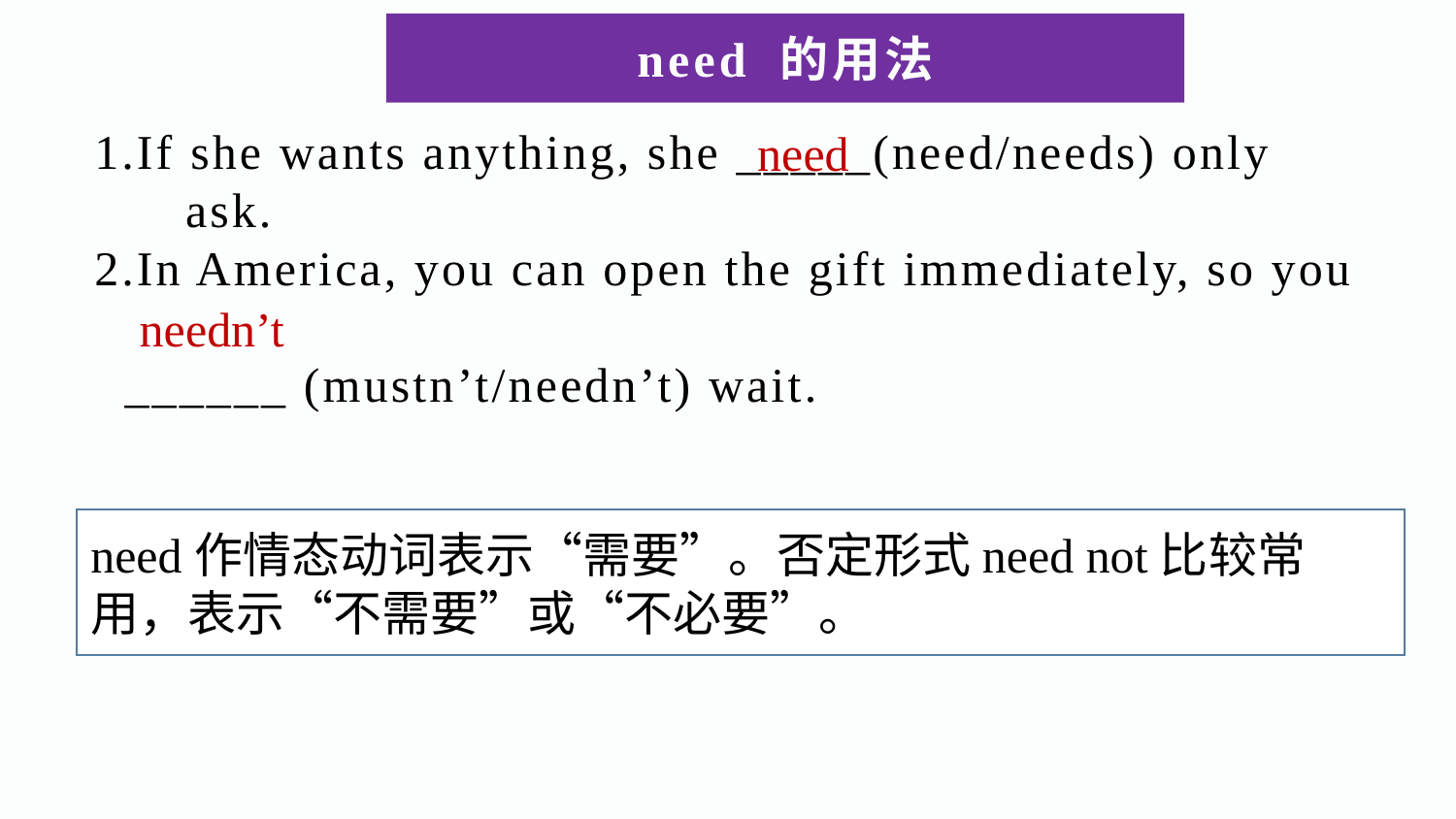

# need 的用法
1.If she wants anything, she _____(need/needs) only
      ask.
2.In America, you can open the gift immediately, so you
  ______ (mustn’t/needn’t) wait.

need
needn’t
need作情态动词表示“需要”。否定形式need not比较常用，表示“不需要”或“不必要”。